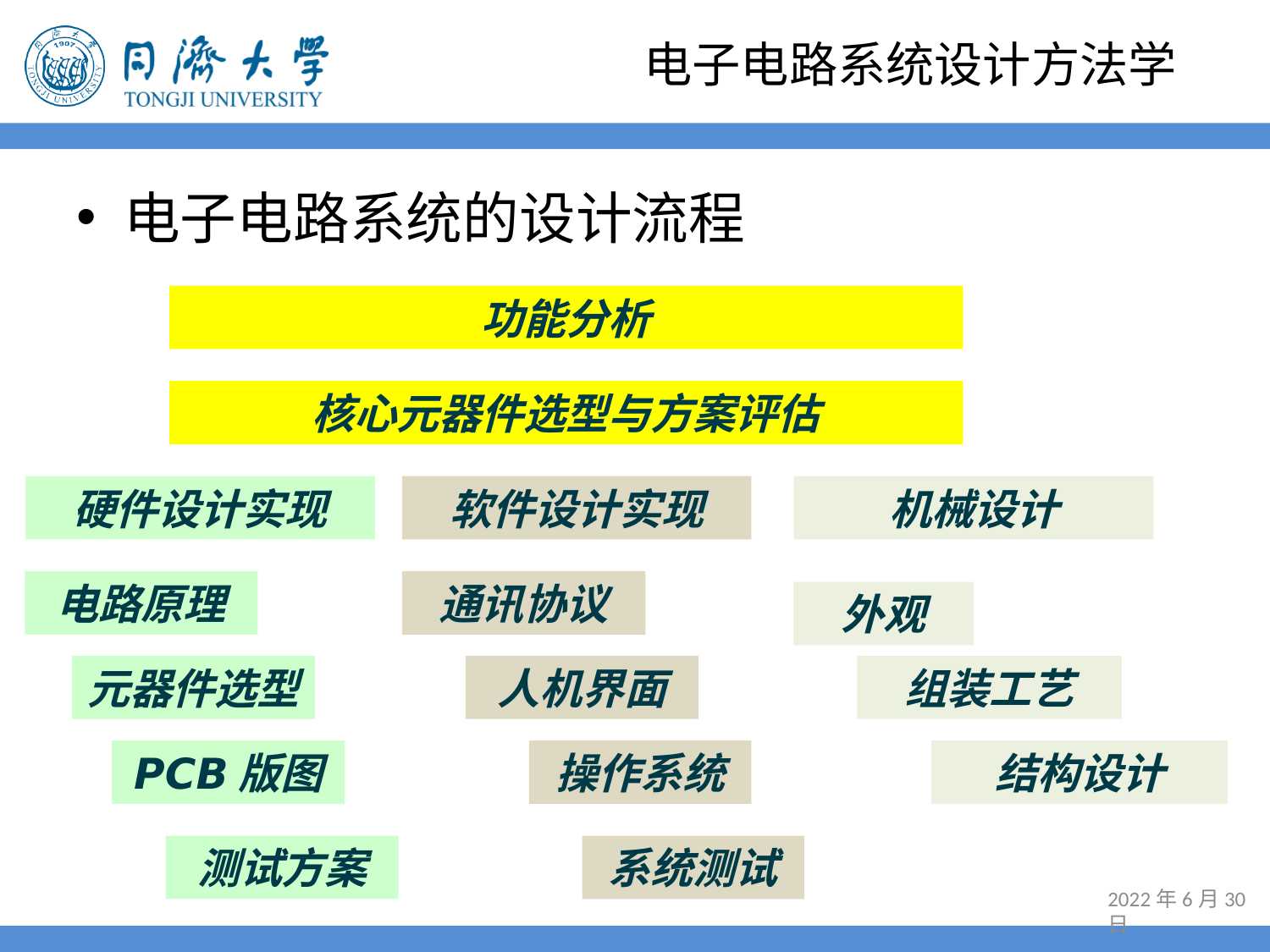

# 电子电路系统设计方法学
电子电路系统的设计流程
功能分析
核心元器件选型与方案评估
硬件设计实现
软件设计实现
机械设计
电路原理
通讯协议
外观
元器件选型
人机界面
组装工艺
PCB版图
操作系统
结构设计
测试方案
系统测试
2022年6月30日